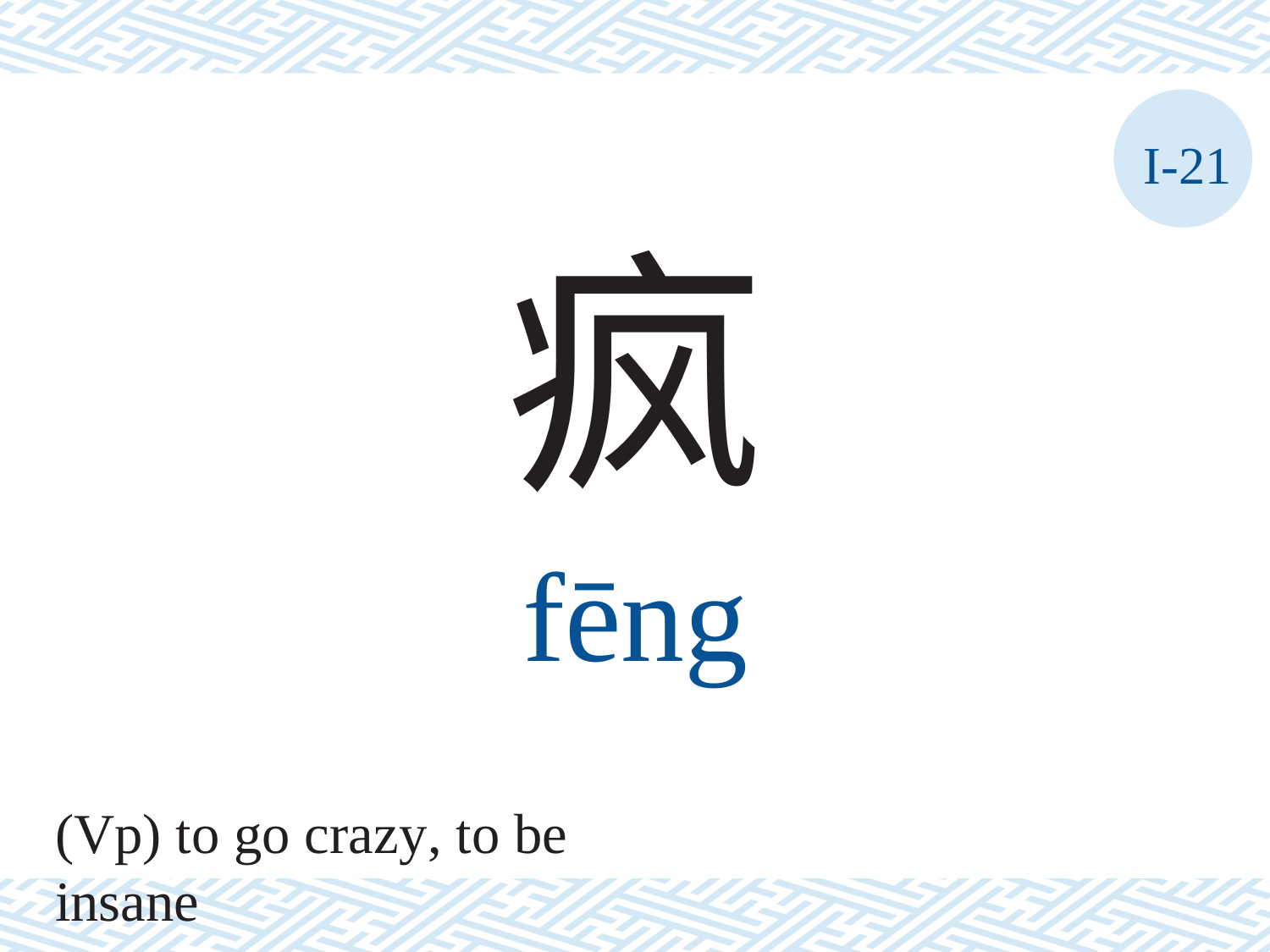

I-21
疯
fēng
(Vp) to go crazy, to be insane